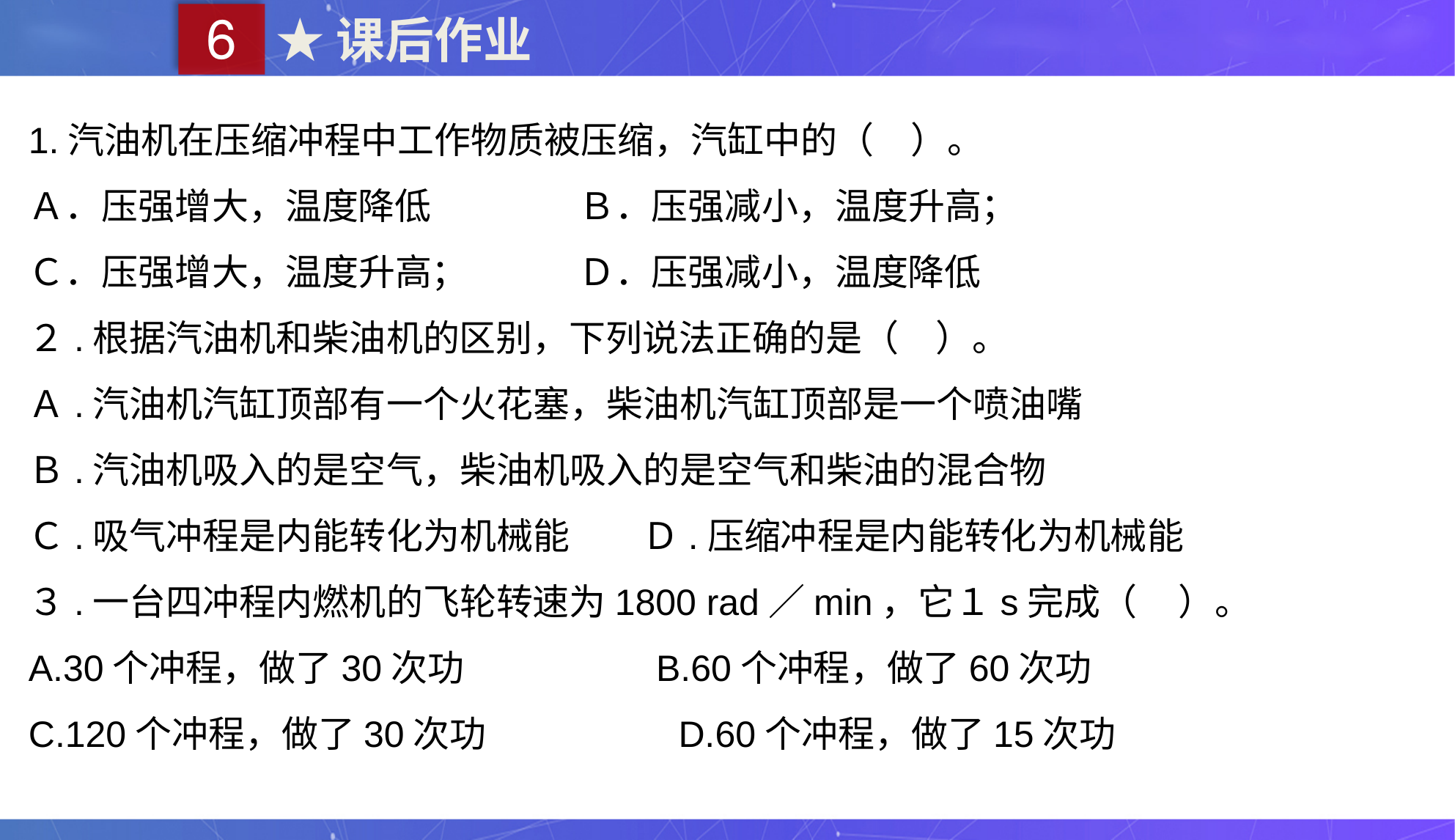

6
★课后作业
1.汽油机在压缩冲程中工作物质被压缩，汽缸中的（　）。
Ａ．压强增大，温度降低　　　　Ｂ．压强减小，温度升高；
Ｃ．压强增大，温度升高；　　　Ｄ．压强减小，温度降低
２.根据汽油机和柴油机的区别，下列说法正确的是（　）。
Ａ.汽油机汽缸顶部有一个火花塞，柴油机汽缸顶部是一个喷油嘴
Ｂ.汽油机吸入的是空气，柴油机吸入的是空气和柴油的混合物
Ｃ.吸气冲程是内能转化为机械能　　Ｄ.压缩冲程是内能转化为机械能
３.一台四冲程内燃机的飞轮转速为1800 rad／min，它１s完成（     ）。
A.30个冲程，做了30次功　　　　　B.60个冲程，做了60次功
C.120个冲程，做了30次功　　　　　D.60个冲程，做了15次功